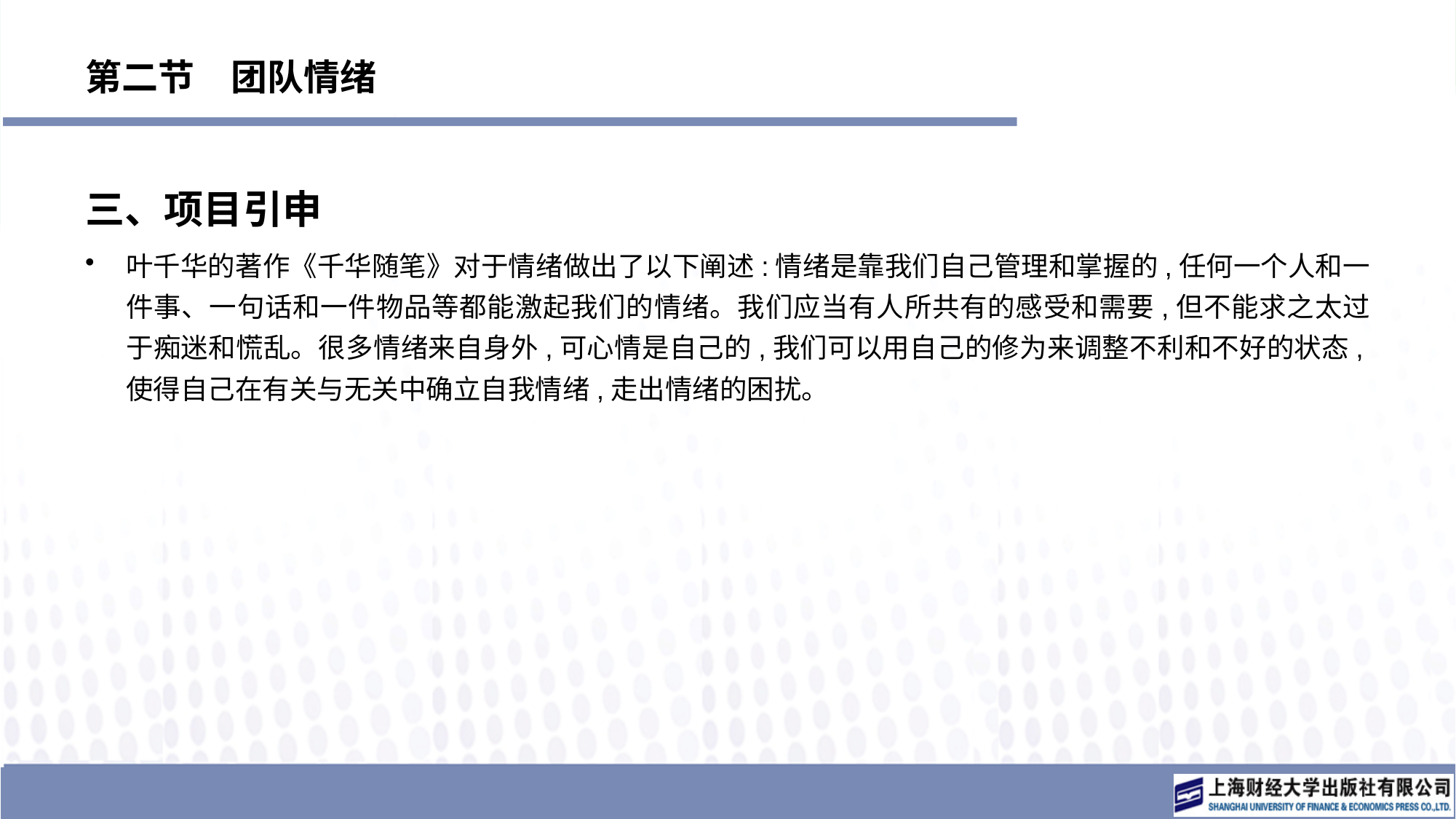

# 第二节　团队情绪
三、项目引申
叶千华的著作《千华随笔》对于情绪做出了以下阐述:情绪是靠我们自己管理和掌握的,任何一个人和一件事、一句话和一件物品等都能激起我们的情绪。我们应当有人所共有的感受和需要,但不能求之太过于痴迷和慌乱。很多情绪来自身外,可心情是自己的,我们可以用自己的修为来调整不利和不好的状态,使得自己在有关与无关中确立自我情绪,走出情绪的困扰。